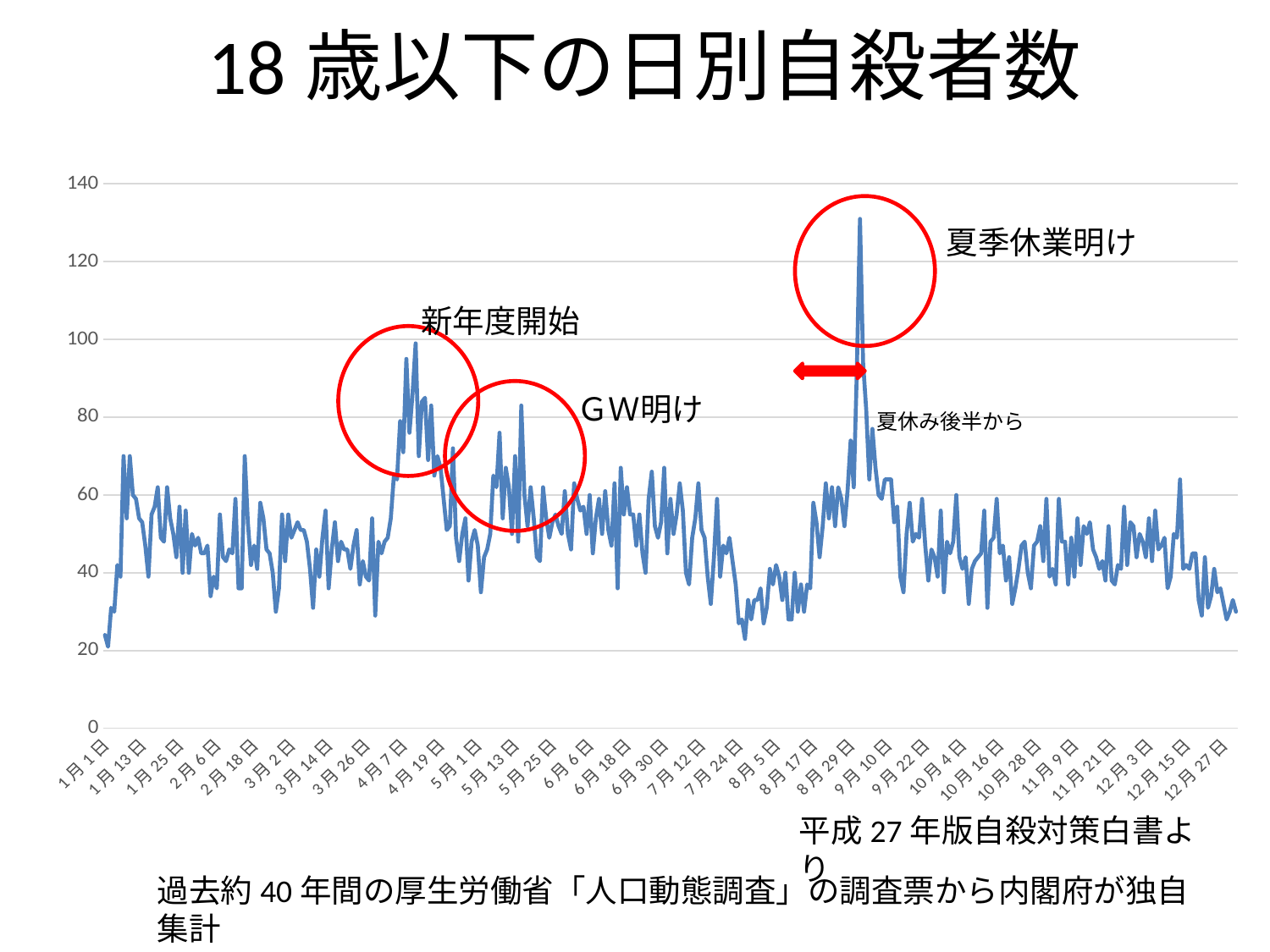

# 18歳以下の日別自殺者数

### Chart

| Category | 系列 1 |
|---|---|
| 43101 | 24.0 |
| 43102 | 21.0 |
| 43103 | 31.0 |
| 43104 | 30.0 |
| 43105 | 42.0 |
| 43106 | 39.0 |
| 43107 | 70.0 |
| 43108 | 54.0 |
| 43109 | 70.0 |
| 43110 | 60.0 |
| 43111 | 59.0 |
| 43112 | 54.0 |
| 43113 | 53.0 |
| 43114 | 47.0 |
| 43115 | 39.0 |
| 43116 | 55.0 |
| 43117 | 57.0 |
| 43118 | 62.0 |
| 43119 | 49.0 |
| 43120 | 48.0 |
| 43121 | 62.0 |
| 43122 | 54.0 |
| 43123 | 50.0 |
| 43124 | 44.0 |
| 43125 | 57.0 |
| 43126 | 40.0 |
| 43127 | 56.0 |
| 43128 | 40.0 |
| 43129 | 50.0 |
| 43130 | 47.0 |
| 43131 | 49.0 |
| 43132 | 45.0 |
| 43133 | 45.0 |
| 43134 | 47.0 |
| 43135 | 34.0 |
| 43136 | 39.0 |
| 43137 | 36.0 |
| 43138 | 55.0 |
| 43139 | 44.0 |
| 43140 | 43.0 |
| 43141 | 46.0 |
| 43142 | 45.0 |
| 43143 | 59.0 |
| 43144 | 36.0 |
| 43145 | 36.0 |
| 43146 | 70.0 |
| 43147 | 53.0 |
| 43148 | 42.0 |
| 43149 | 47.0 |
| 43150 | 41.0 |
| 43151 | 58.0 |
| 43152 | 54.0 |
| 43153 | 46.0 |
| 43154 | 45.0 |
| 43155 | 40.0 |
| 43156 | 30.0 |
| 43157 | 36.0 |
| 43158 | 55.0 |
| 43159 | 43.0 |
|  | 10.0 |
| 43160 | 55.0 |
| 43161 | 49.0 |
| 43162 | 51.0 |
| 43163 | 53.0 |
| 43164 | 51.0 |
| 43165 | 51.0 |
| 43166 | 48.0 |
| 43167 | 41.0 |
| 43168 | 31.0 |
| 43169 | 46.0 |
| 43170 | 39.0 |
| 43171 | 49.0 |
| 43172 | 56.0 |
| 43173 | 36.0 |
| 43174 | 46.0 |
| 43175 | 53.0 |
| 43176 | 43.0 |
| 43177 | 48.0 |
| 43178 | 46.0 |
| 43179 | 46.0 |
| 43180 | 41.0 |
| 43181 | 47.0 |
| 43182 | 51.0 |
| 43183 | 37.0 |
| 43184 | 43.0 |
| 43185 | 39.0 |
| 43186 | 38.0 |
| 43187 | 54.0 |
| 43188 | 29.0 |
| 43189 | 48.0 |
| 43190 | 45.0 |
| 43191 | 48.0 |
| 43192 | 49.0 |
| 43193 | 54.0 |
| 43194 | 65.0 |
| 43195 | 64.0 |
| 43196 | 79.0 |
| 43197 | 71.0 |
| 43198 | 95.0 |
| 43199 | 76.0 |
| 43200 | 86.0 |
| 43201 | 99.0 |
| 43202 | 70.0 |
| 43203 | 84.0 |
| 43204 | 85.0 |
| 43205 | 69.0 |
| 43206 | 83.0 |
| 43207 | 65.0 |
| 43208 | 70.0 |
| 43209 | 67.0 |
| 43210 | 59.0 |
| 43211 | 51.0 |
| 43212 | 52.0 |
| 43213 | 72.0 |
| 43214 | 49.0 |
| 43215 | 43.0 |
| 43216 | 50.0 |
| 43217 | 54.0 |
| 43218 | 38.0 |
| 43219 | 48.0 |
| 43220 | 51.0 |
| 43221 | 47.0 |
| 43222 | 35.0 |
| 43223 | 44.0 |
| 43224 | 46.0 |
| 43225 | 50.0 |
| 43226 | 65.0 |
| 43227 | 62.0 |
| 43228 | 76.0 |
| 43229 | 54.0 |
| 43230 | 67.0 |
| 43231 | 62.0 |
| 43232 | 50.0 |
| 43233 | 70.0 |
| 43234 | 48.0 |
| 43235 | 83.0 |
| 43236 | 60.0 |
| 43237 | 52.0 |
| 43238 | 62.0 |
| 43239 | 54.0 |
| 43240 | 44.0 |
| 43241 | 43.0 |
| 43242 | 62.0 |
| 43243 | 54.0 |
| 43244 | 49.0 |
| 43245 | 53.0 |
| 43246 | 55.0 |
| 43247 | 52.0 |
| 43248 | 50.0 |
| 43249 | 61.0 |
| 43250 | 50.0 |
| 43251 | 46.0 |
| 43252 | 63.0 |
| 43253 | 59.0 |
| 43254 | 56.0 |
| 43255 | 57.0 |
| 43256 | 50.0 |
| 43257 | 60.0 |
| 43258 | 45.0 |
| 43259 | 54.0 |
| 43260 | 59.0 |
| 43261 | 50.0 |
| 43262 | 61.0 |
| 43263 | 51.0 |
| 43264 | 47.0 |
| 43265 | 63.0 |
| 43266 | 36.0 |
| 43267 | 67.0 |
| 43268 | 55.0 |
| 43269 | 62.0 |
| 43270 | 55.0 |
| 43271 | 55.0 |
| 43272 | 47.0 |
| 43273 | 55.0 |
| 43274 | 45.0 |
| 43275 | 40.0 |
| 43276 | 59.0 |
| 43277 | 66.0 |
| 43278 | 52.0 |
| 43279 | 49.0 |
| 43280 | 53.0 |
| 43281 | 67.0 |
| 43282 | 45.0 |
| 43283 | 59.0 |
| 43284 | 50.0 |
| 43285 | 55.0 |
| 43286 | 63.0 |
| 43287 | 56.0 |
| 43288 | 40.0 |
| 43289 | 37.0 |
| 43290 | 49.0 |
| 43291 | 54.0 |
| 43292 | 63.0 |
| 43293 | 51.0 |
| 43294 | 49.0 |
| 43295 | 39.0 |
| 43296 | 32.0 |
| 43297 | 44.0 |
| 43298 | 59.0 |
| 43299 | 39.0 |
| 43300 | 47.0 |
| 43301 | 45.0 |
| 43302 | 49.0 |
| 43303 | 43.0 |
| 43304 | 37.0 |
| 43305 | 27.0 |
| 43306 | 28.0 |
| 43307 | 23.0 |
| 43308 | 33.0 |
| 43309 | 28.0 |
| 43310 | 33.0 |
| 43311 | 33.0 |
| 43312 | 36.0 |
| 43313 | 27.0 |
| 43314 | 31.0 |
| 43315 | 41.0 |
| 43316 | 37.0 |
| 43317 | 42.0 |
| 43318 | 39.0 |
| 43319 | 33.0 |
| 43320 | 40.0 |
| 43321 | 28.0 |
| 43322 | 28.0 |
| 43323 | 40.0 |
| 43324 | 30.0 |
| 43325 | 37.0 |
| 43326 | 30.0 |
| 43327 | 37.0 |
| 43328 | 36.0 |
| 43329 | 58.0 |
| 43330 | 53.0 |
| 43331 | 44.0 |
| 43332 | 52.0 |
| 43333 | 63.0 |
| 43334 | 54.0 |
| 43335 | 62.0 |
| 43336 | 52.0 |
| 43337 | 62.0 |
| 43338 | 59.0 |
| 43339 | 52.0 |
| 43340 | 61.0 |
| 43341 | 74.0 |
| 43342 | 62.0 |
| 43343 | 92.0 |
| 43344 | 131.0 |
| 43345 | 94.0 |
| 43346 | 82.0 |
| 43347 | 64.0 |
| 43348 | 77.0 |
| 43349 | 67.0 |
| 43350 | 60.0 |
| 43351 | 59.0 |
| 43352 | 64.0 |
| 43353 | 64.0 |
| 43354 | 64.0 |
| 43355 | 53.0 |
| 43356 | 57.0 |
| 43357 | 39.0 |
| 43358 | 35.0 |
| 43359 | 50.0 |
| 43360 | 58.0 |
| 43361 | 48.0 |
| 43362 | 50.0 |
| 43363 | 49.0 |
| 43364 | 59.0 |
| 43365 | 47.0 |
| 43366 | 38.0 |
| 43367 | 46.0 |
| 43368 | 44.0 |
| 43369 | 39.0 |
| 43370 | 56.0 |
| 43371 | 35.0 |
| 43372 | 48.0 |
| 43373 | 45.0 |
| 43374 | 48.0 |
| 43375 | 60.0 |
| 43376 | 44.0 |
| 43377 | 41.0 |
| 43378 | 44.0 |
| 43379 | 32.0 |
| 43380 | 41.0 |
| 43381 | 43.0 |
| 43382 | 44.0 |
| 43383 | 45.0 |
| 43384 | 56.0 |
| 43385 | 31.0 |
| 43386 | 48.0 |
| 43387 | 49.0 |
| 43388 | 59.0 |
| 43389 | 45.0 |
| 43390 | 47.0 |
| 43391 | 38.0 |
| 43392 | 44.0 |
| 43393 | 32.0 |
| 43394 | 36.0 |
| 43395 | 41.0 |
| 43396 | 47.0 |
| 43397 | 48.0 |
| 43398 | 40.0 |
| 43399 | 36.0 |
| 43400 | 47.0 |
| 43401 | 48.0 |
| 43402 | 52.0 |
| 43403 | 43.0 |
| 43404 | 59.0 |
| 43405 | 39.0 |
| 43406 | 41.0 |
| 43407 | 37.0 |
| 43408 | 59.0 |
| 43409 | 48.0 |
| 43410 | 48.0 |
| 43411 | 37.0 |
| 43412 | 49.0 |
| 43413 | 39.0 |
| 43414 | 54.0 |
| 43415 | 42.0 |
| 43416 | 52.0 |
| 43417 | 50.0 |
| 43418 | 53.0 |
| 43419 | 46.0 |
| 43420 | 44.0 |
| 43421 | 41.0 |
| 43422 | 43.0 |
| 43423 | 38.0 |
| 43424 | 52.0 |
| 43425 | 38.0 |
| 43426 | 37.0 |
| 43427 | 42.0 |
| 43428 | 41.0 |
| 43429 | 57.0 |
| 43430 | 42.0 |
| 43431 | 53.0 |
| 43432 | 52.0 |
| 43433 | 44.0 |
| 43434 | 50.0 |
| 43435 | 48.0 |
| 43436 | 44.0 |
| 43437 | 54.0 |
| 43438 | 43.0 |
| 43439 | 56.0 |
| 43440 | 46.0 |
| 43441 | 47.0 |
| 43442 | 49.0 |
| 43443 | 36.0 |
| 43444 | 39.0 |
| 43445 | 50.0 |
| 43446 | 49.0 |
| 43447 | 64.0 |
| 43448 | 41.0 |
| 43449 | 42.0 |
| 43450 | 41.0 |
| 43451 | 45.0 |
| 43452 | 45.0 |
| 43453 | 33.0 |
| 43454 | 29.0 |
| 43455 | 44.0 |
| 43456 | 31.0 |
| 43457 | 34.0 |
| 43458 | 41.0 |
| 43459 | 35.0 |
| 43460 | 36.0 |
| 43461 | 32.0 |
| 43462 | 28.0 |
| 43463 | 30.0 |
| 43464 | 33.0 |
| 43465 | 30.0 |
夏季休業明け
新年度開始

ＧＷ明け
夏休み後半から
平成27年版自殺対策白書より
過去約40年間の厚生労働省「人口動態調査」の調査票から内閣府が独自集計